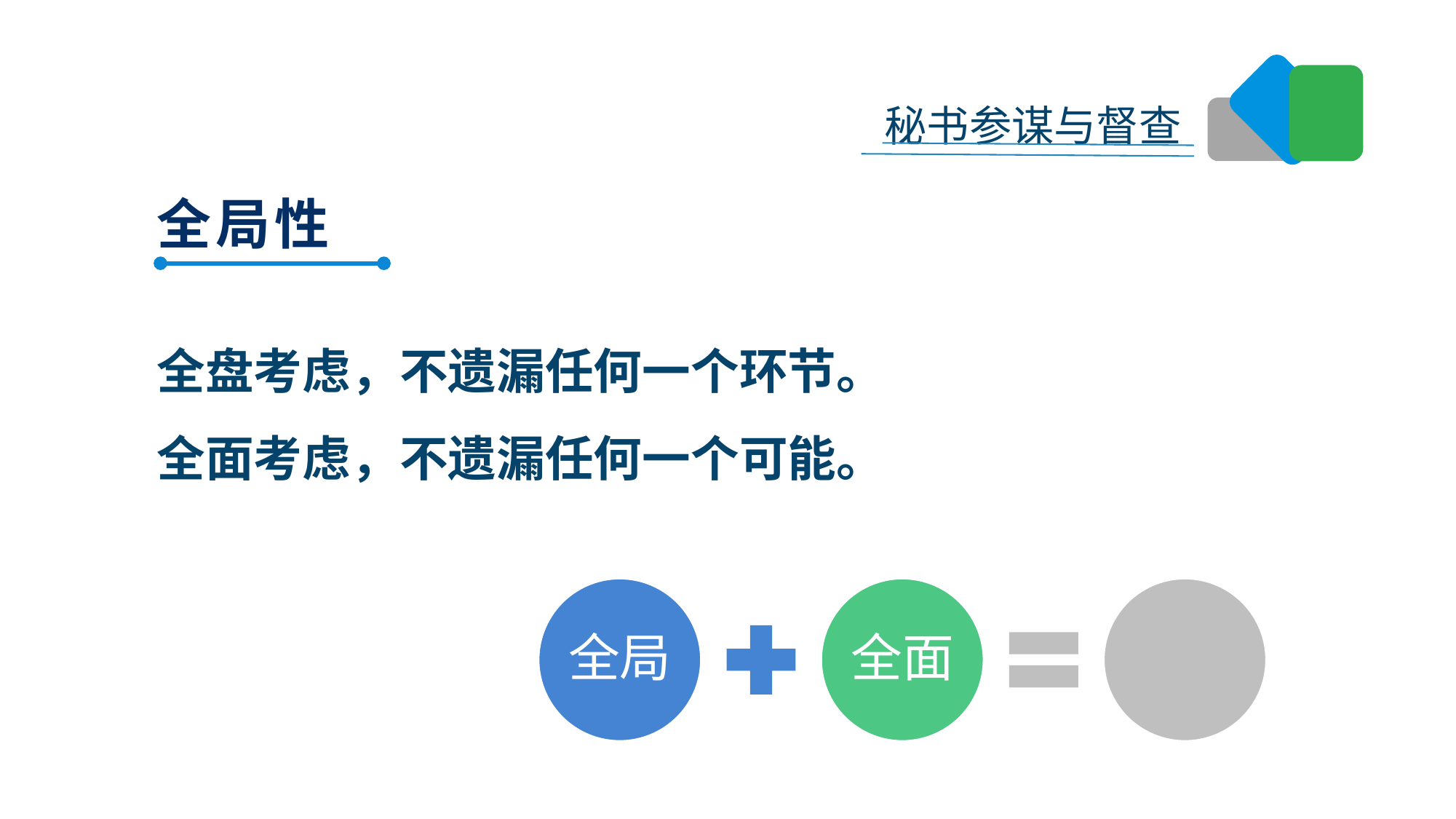

全局性
全盘考虑，不遗漏任何一个环节。
全面考虑，不遗漏任何一个可能。
全局

全面